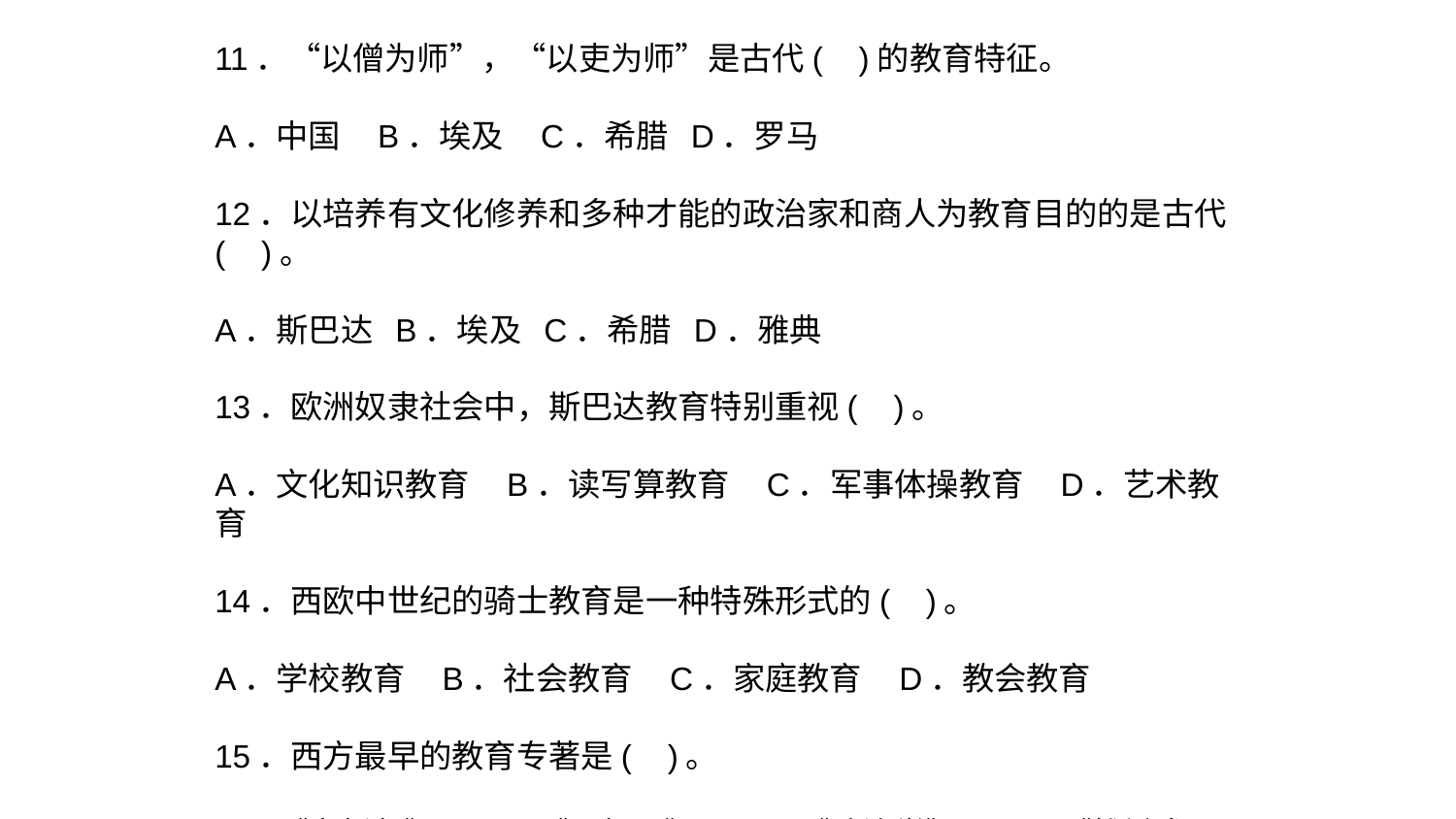

11．“以僧为师”，“以吏为师”是古代(    )的教育特征。

A．中国    B．埃及    C．希腊  D．罗马

12．以培养有文化修养和多种才能的政治家和商人为教育目的的是古代(    )。

A．斯巴达  B．埃及  C．希腊  D．雅典

13．欧洲奴隶社会中，斯巴达教育特别重视(    )。

A．文化知识教育    B．读写算教育    C．军事体操教育    D．艺术教育

14．西欧中世纪的骑士教育是一种特殊形式的(    )。

A．学校教育    B．社会教育    C．家庭教育    D．教会教育

15．西方最早的教育专著是(    )。

A．《乌托邦》    B．《理想国》    C．《政治学》    D．《雄辩术原理》